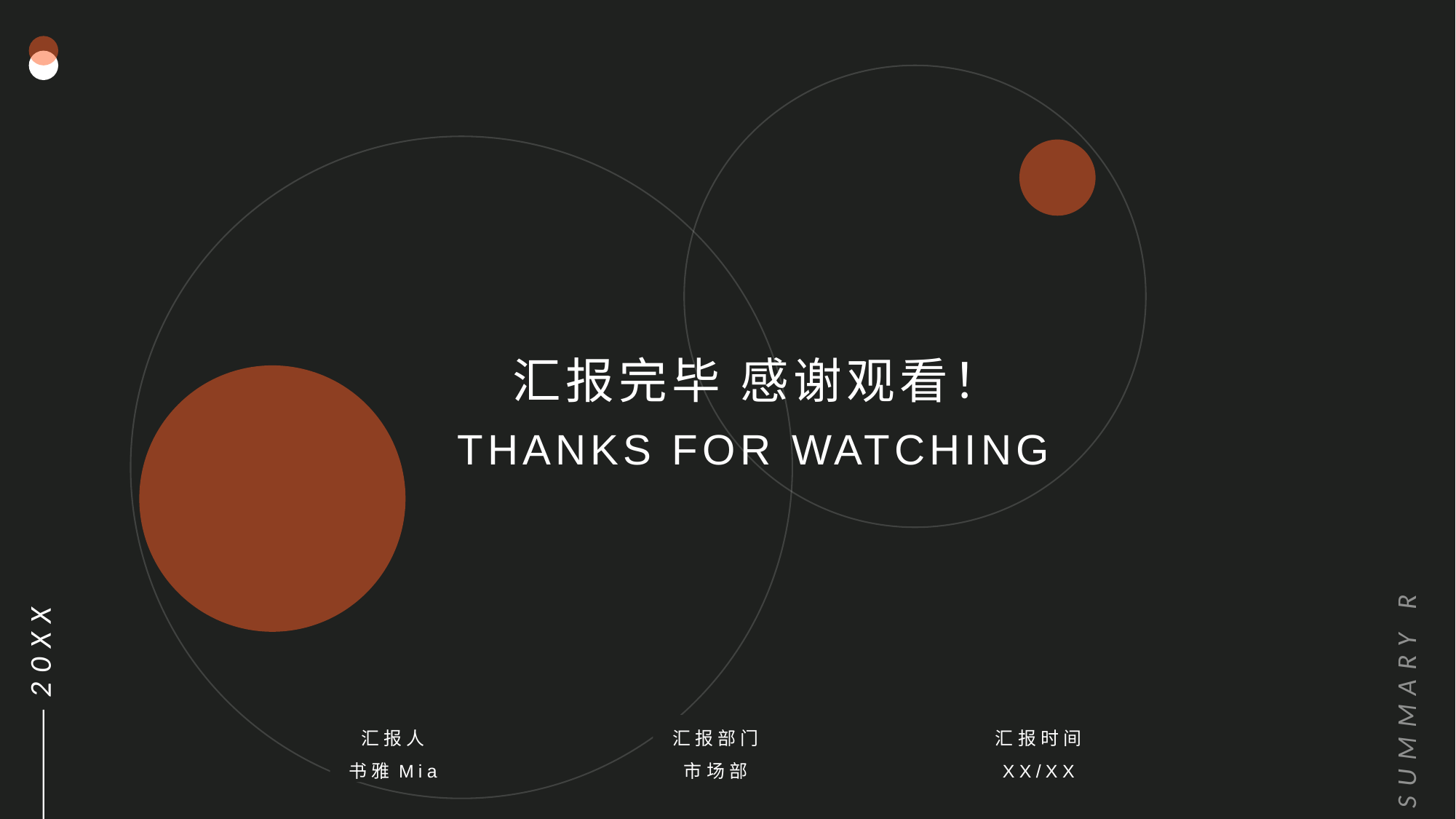

SUMMARY REPORT

汇报完毕 感谢观看！

THANKS FOR WATCHING
20XX

汇报人
书雅Mia
汇报部门
市场部
汇报时间
XX/XX